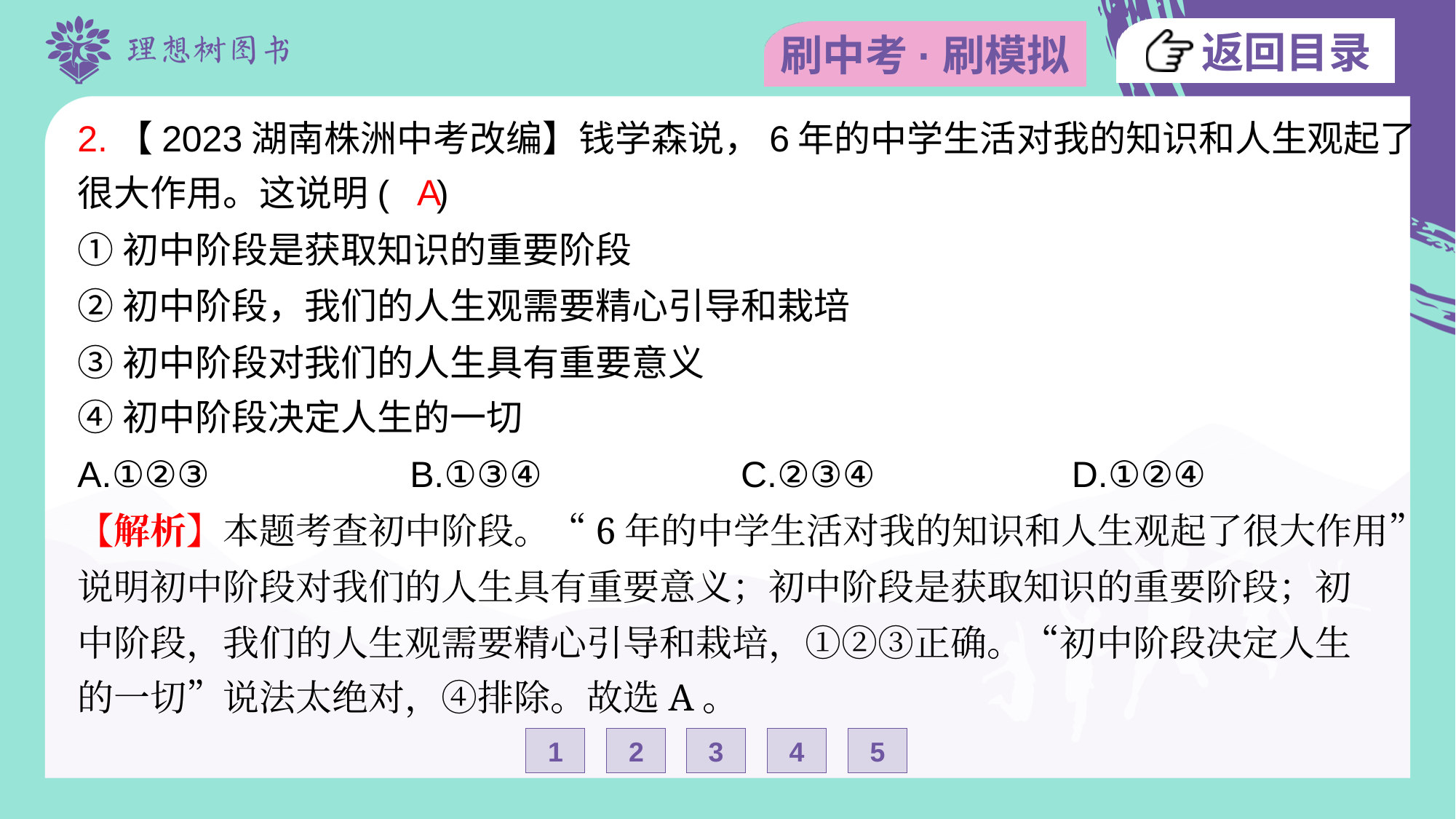

2.【2023湖南株洲中考改编】钱学森说，6年的中学生活对我的知识和人生观起了
很大作用。这说明(     )
A
①初中阶段是获取知识的重要阶段
②初中阶段，我们的人生观需要精心引导和栽培
③初中阶段对我们的人生具有重要意义
④初中阶段决定人生的一切
A.①②③	B.①③④	C.②③④	D.①②④
【解析】本题考查初中阶段。“6年的中学生活对我的知识和人生观起了很大作用”
说明初中阶段对我们的人生具有重要意义；初中阶段是获取知识的重要阶段；初
中阶段，我们的人生观需要精心引导和栽培，①②③正确。“初中阶段决定人生
的一切”说法太绝对，④排除。故选A。